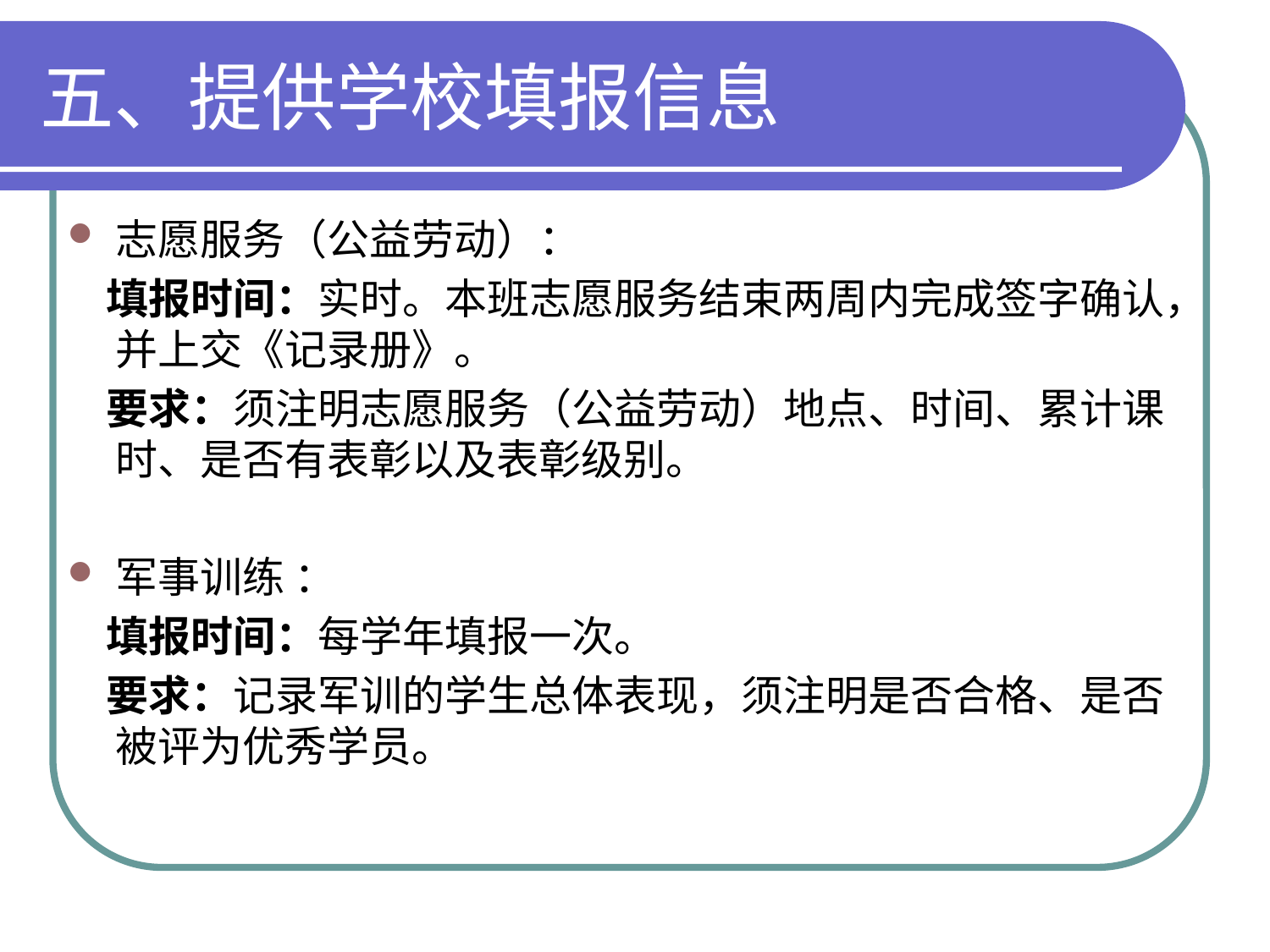

# 五、提供学校填报信息
志愿服务（公益劳动）：
   填报时间：实时。本班志愿服务结束两周内完成签字确认，并上交《记录册》。
   要求：须注明志愿服务（公益劳动）地点、时间、累计课时、是否有表彰以及表彰级别。

军事训练 ：
   填报时间：每学年填报一次。
   要求：记录军训的学生总体表现，须注明是否合格、是否被评为优秀学员。